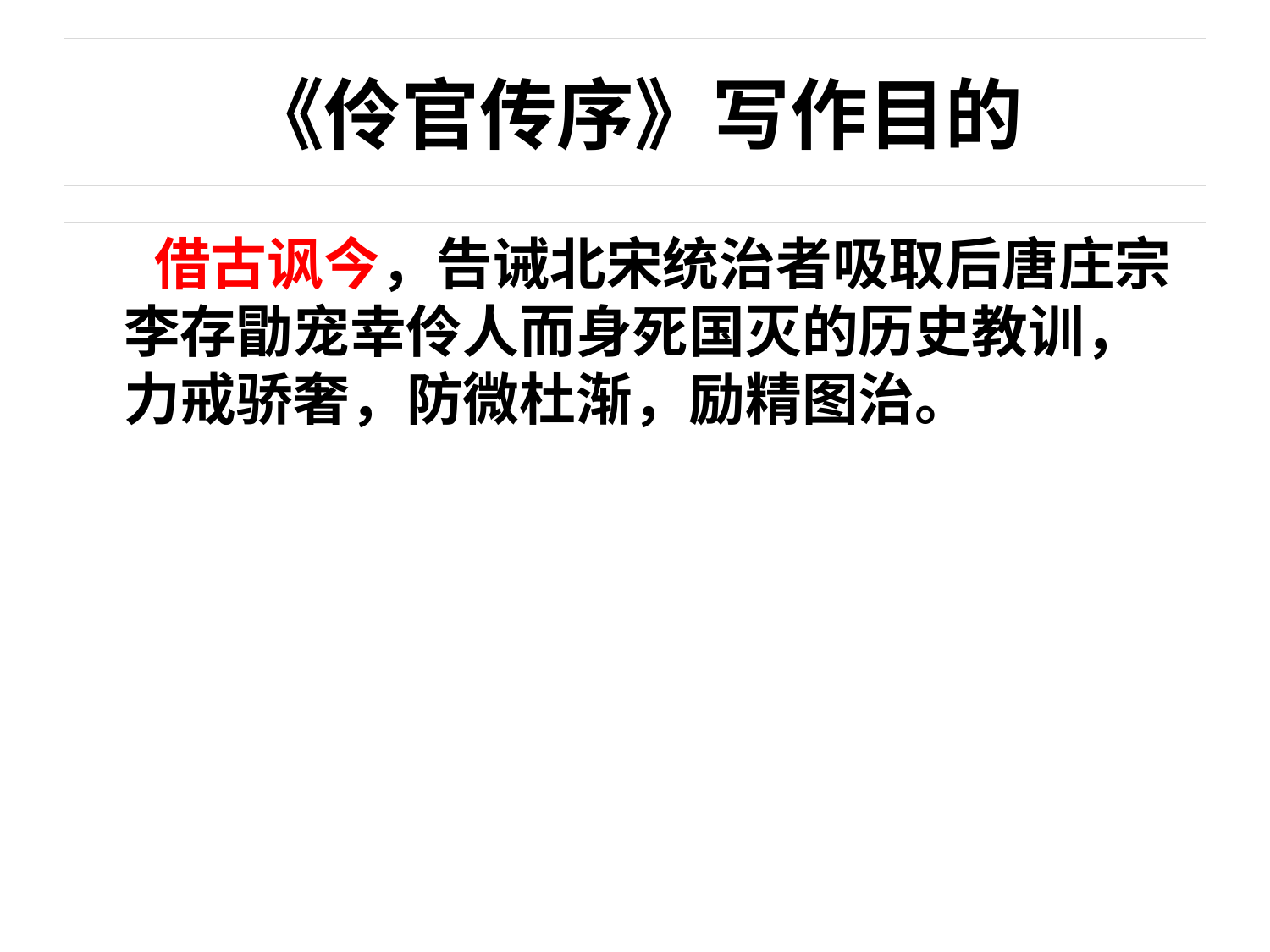

# 《伶官传序》写作目的
     借古讽今，告诫北宋统治者吸取后唐庄宗李存勖宠幸伶人而身死国灭的历史教训，力戒骄奢，防微杜渐，励精图治。